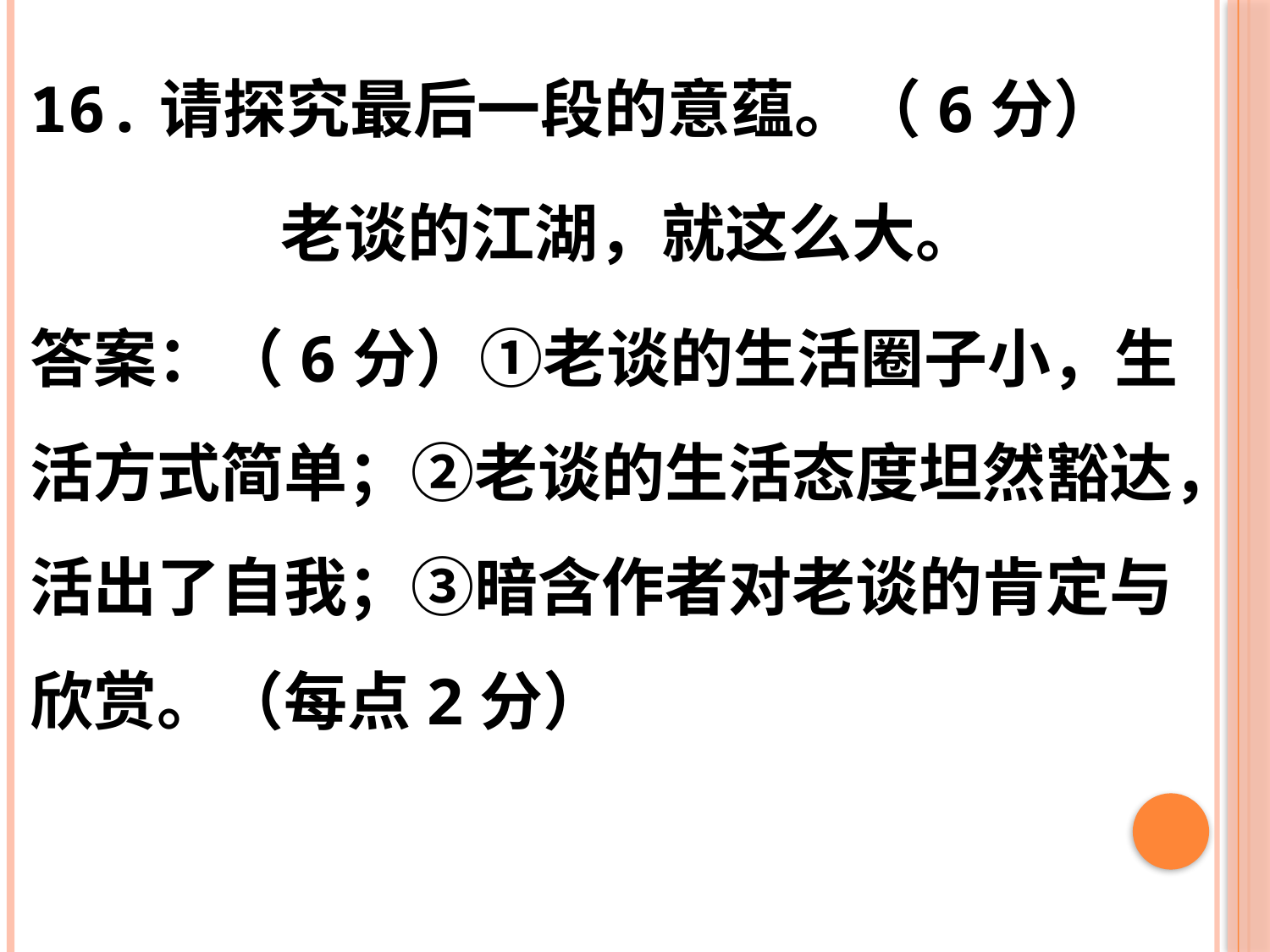

16.请探究最后一段的意蕴。（6分）
老谈的江湖，就这么大。
答案：（6分）①老谈的生活圈子小，生活方式简单；②老谈的生活态度坦然豁达，活出了自我；③暗含作者对老谈的肯定与欣赏。（每点2分）